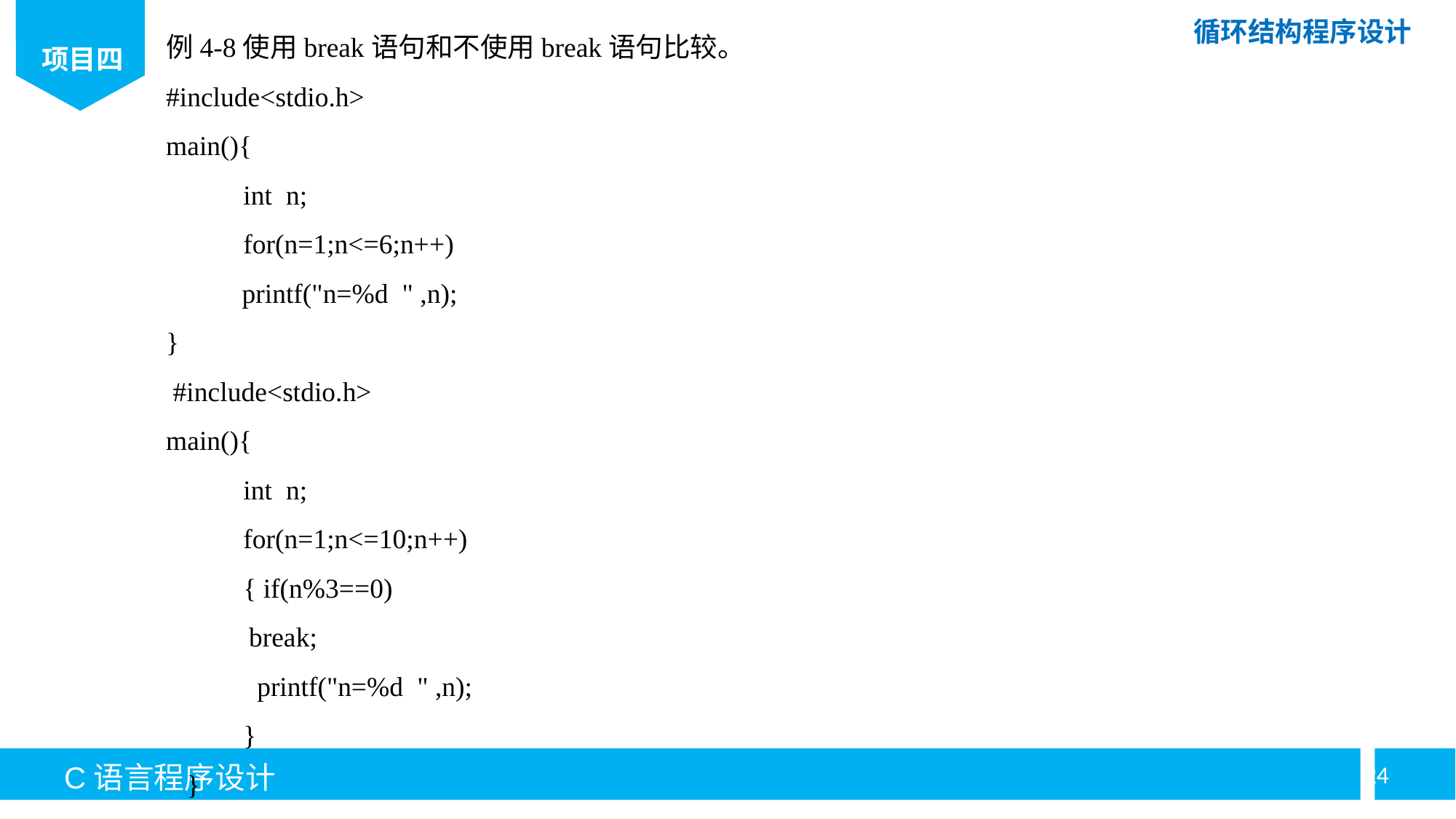

例4-8使用break语句和不使用break语句比较。
#include<stdio.h>
main(){
	int  n;
	for(n=1;n<=6;n++)
           printf("n=%d  " ,n);
}
 #include<stdio.h>
main(){
	int  n;
	for(n=1;n<=10;n++)
	{ if(n%3==0)
            break;
	  printf("n=%d  " ,n);
	}
   }